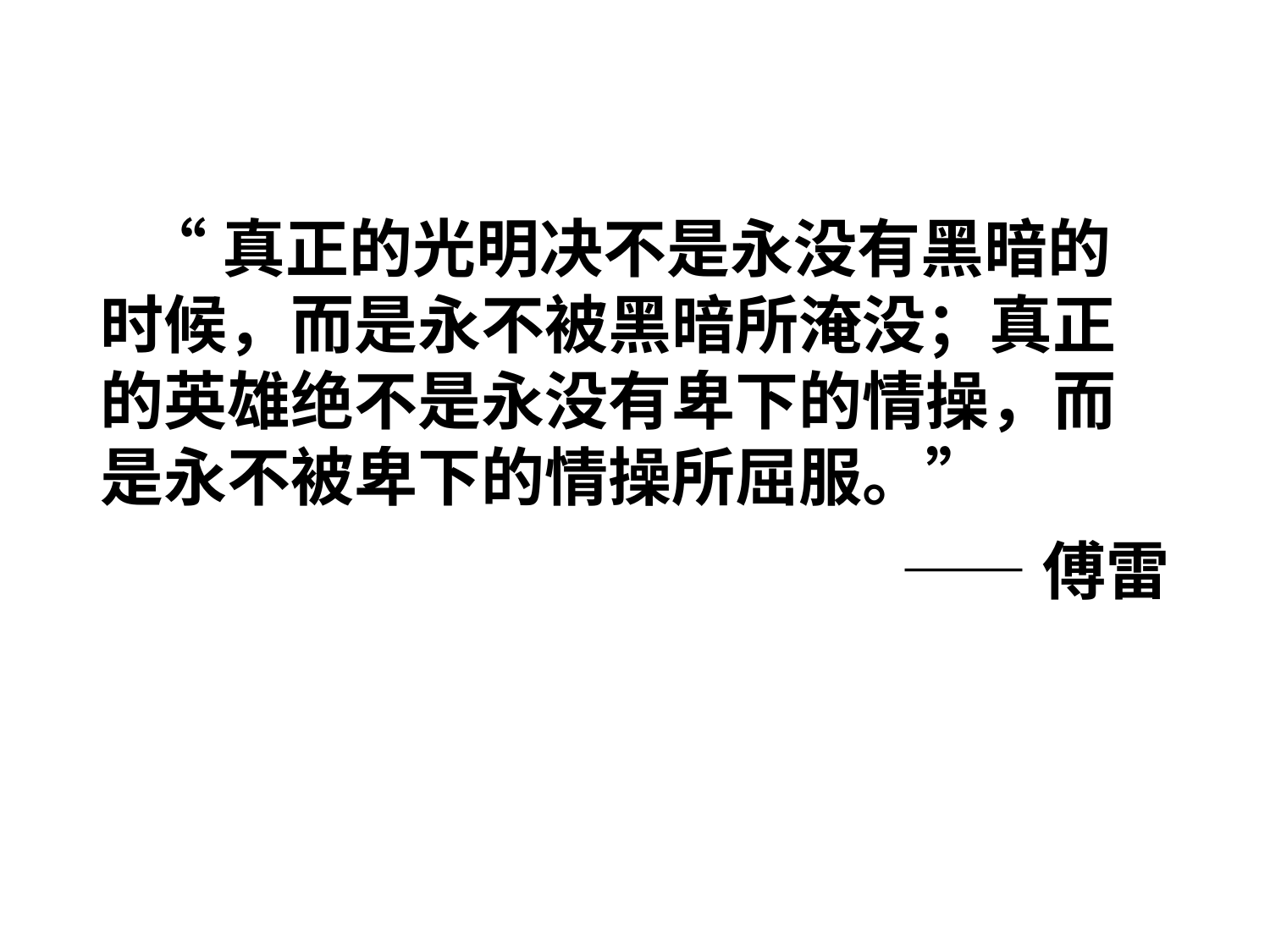

“真正的光明决不是永没有黑暗的时候，而是永不被黑暗所淹没；真正的英雄绝不是永没有卑下的情操，而是永不被卑下的情操所屈服。”
——傅雷